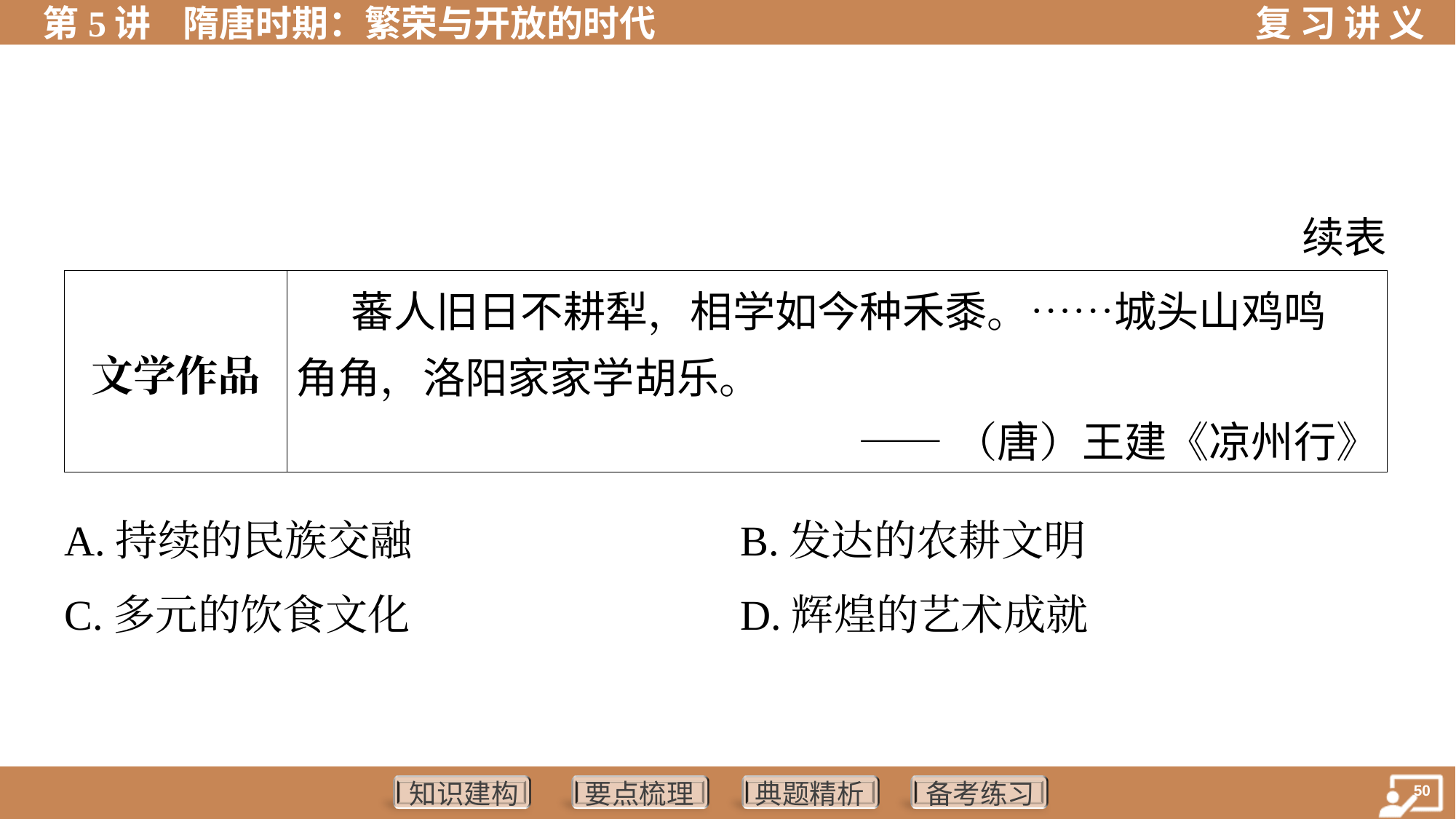

续表
| 文学作品 | 蕃人旧日不耕犁，相学如今种禾黍。……城头山鸡鸣 角角，洛阳家家学胡乐。 ——（唐）王建《凉州行》 |
| --- | --- |
A.持续的民族交融	B.发达的农耕文明
C.多元的饮食文化	D.辉煌的艺术成就